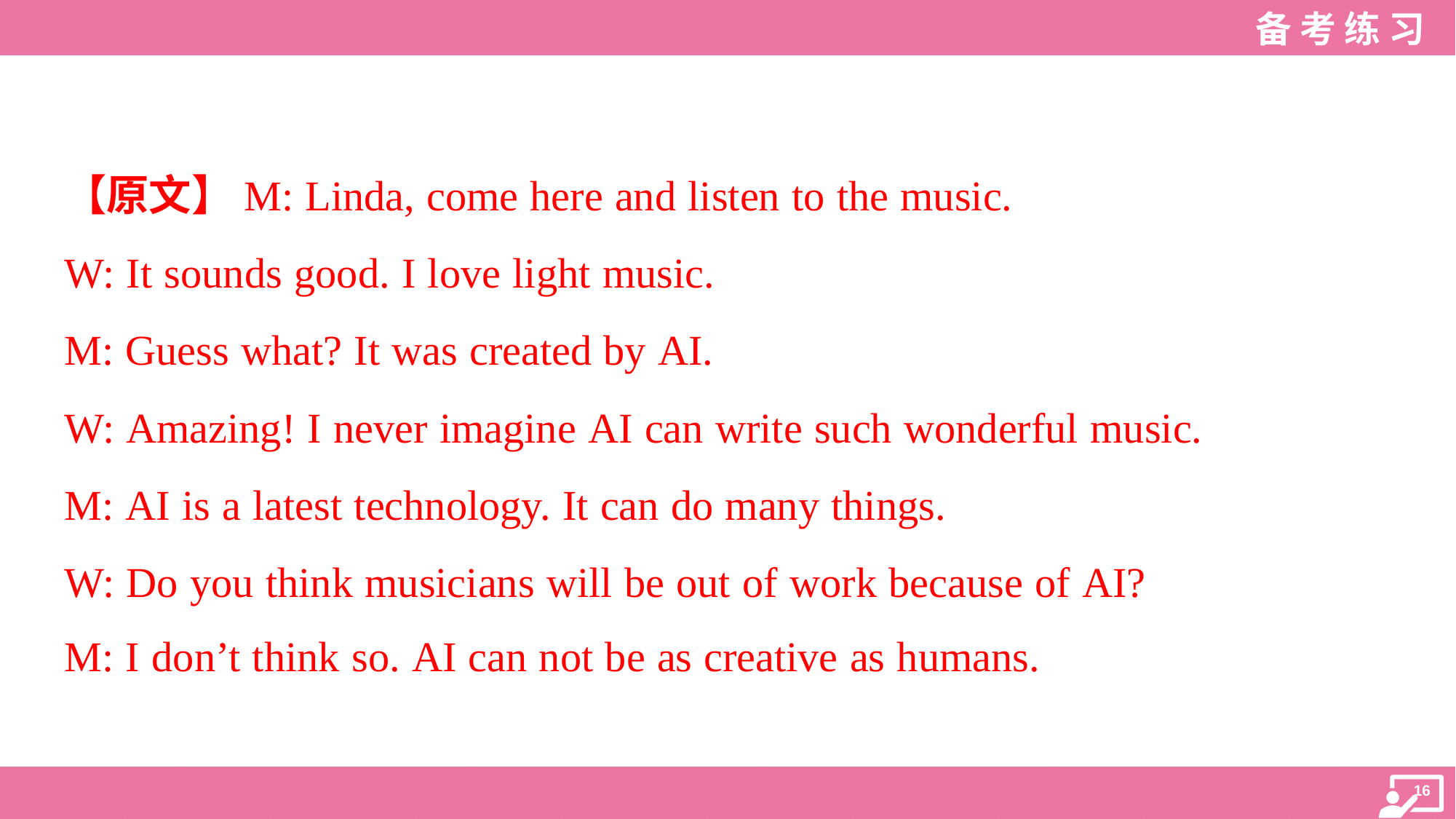

【原文】M: Linda, come here and listen to the music.
W: It sounds good. I love light music.
M: Guess what? It was created by AI.
W: Amazing! I never imagine AI can write such wonderful music.
M: AI is a latest technology. It can do many things.
W: Do you think musicians will be out of work because of AI?
M: I don’t think so. AI can not be as creative as humans.